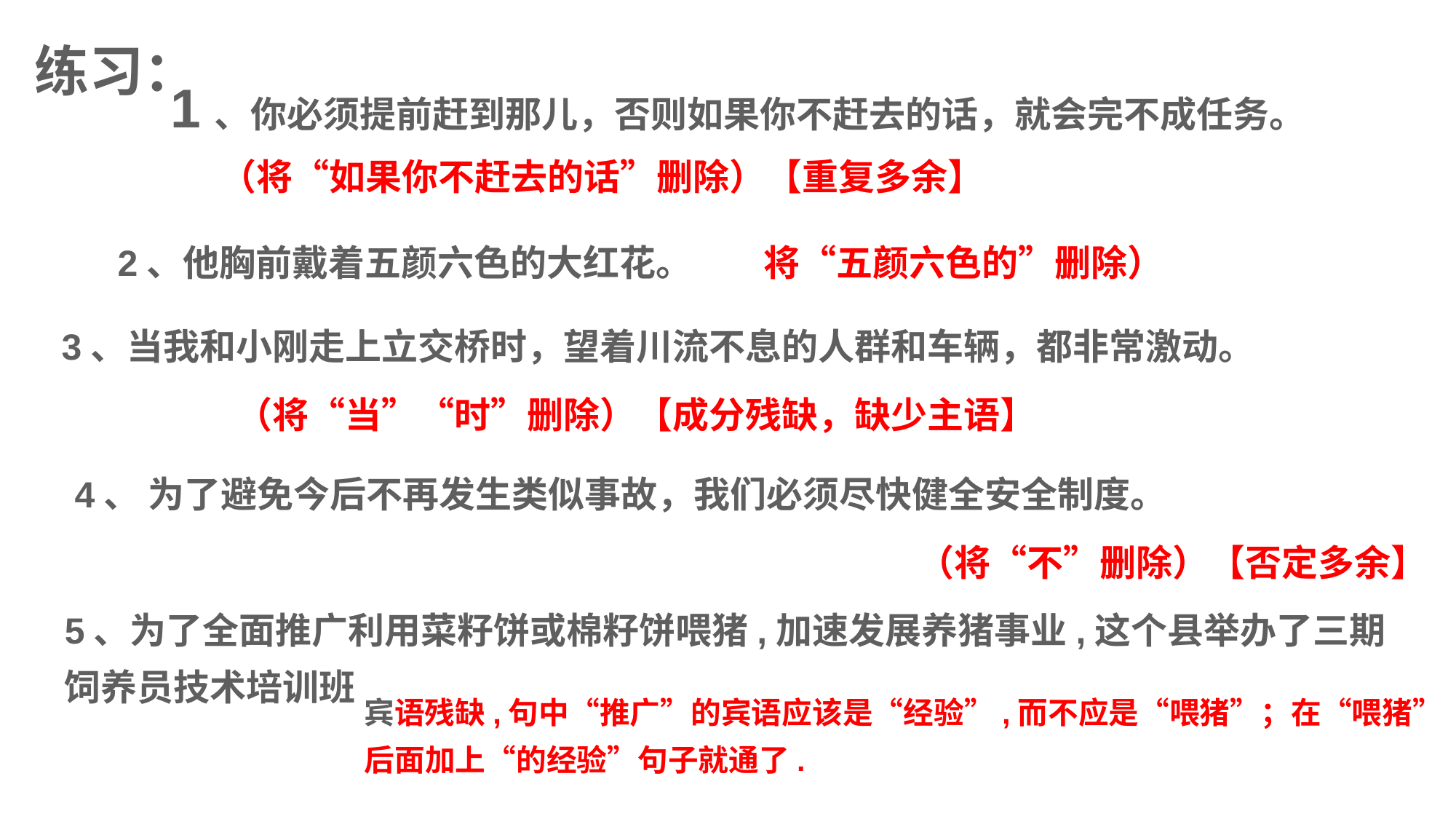

练习：
1、你必须提前赶到那儿，否则如果你不赶去的话，就会完不成任务。
（将“如果你不赶去的话”删除）【重复多余】

2、他胸前戴着五颜六色的大红花。
将“五颜六色的”删除）
3、当我和小刚走上立交桥时，望着川流不息的人群和车辆，都非常激动。
（将“当”“时”删除）【成分残缺，缺少主语】

4、 为了避免今后不再发生类似事故，我们必须尽快健全安全制度。
（将“不”删除）【否定多余】
5、为了全面推广利用菜籽饼或棉籽饼喂猪,加速发展养猪事业,这个县举办了三期饲养员技术培训班
宾语残缺,句中“推广”的宾语应该是“经验”,而不应是“喂猪”；在“喂猪”
后面加上“的经验”句子就通了.